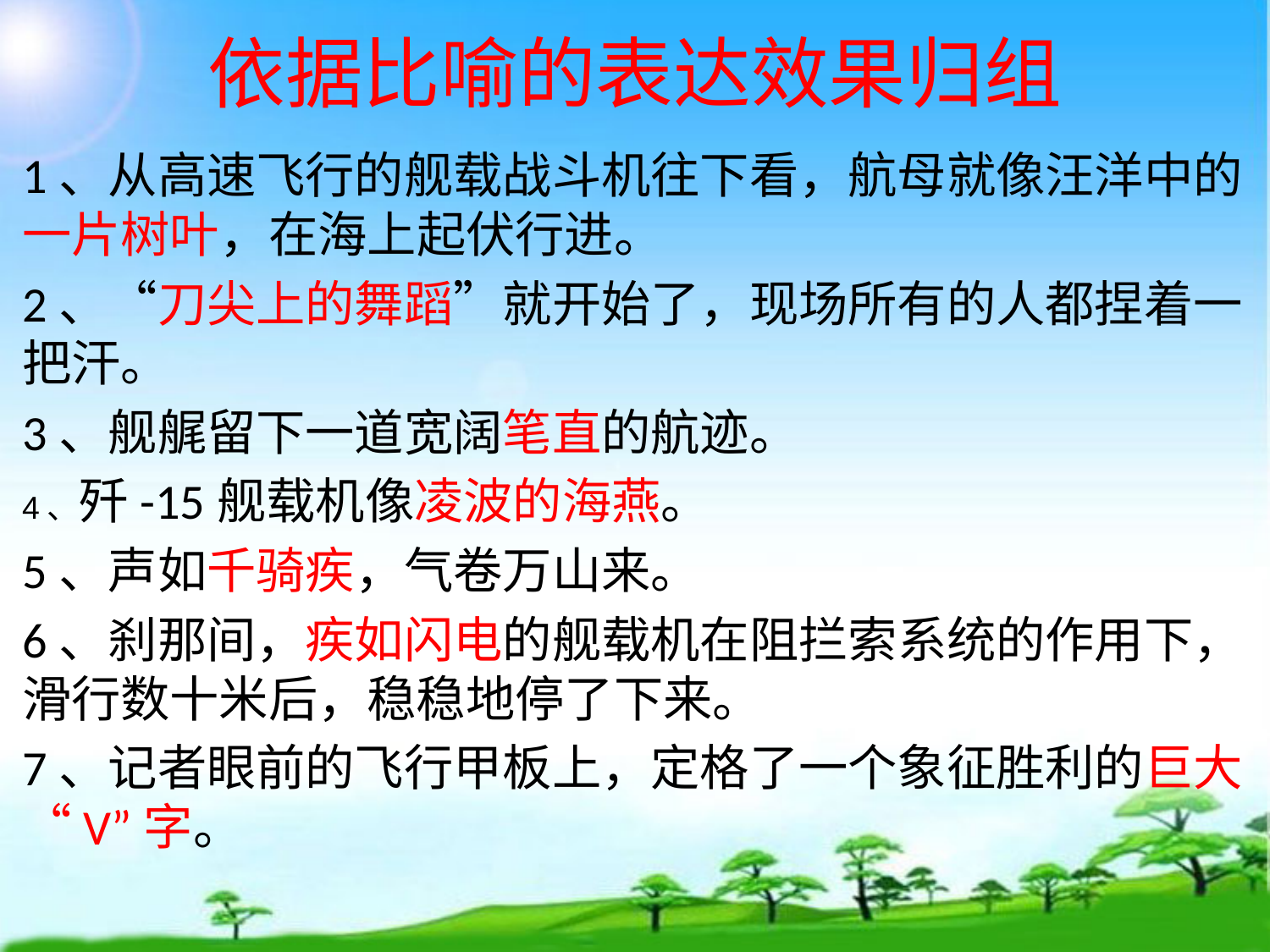

# 依据比喻的表达效果归组
1、从高速飞行的舰载战斗机往下看，航母就像汪洋中的一片树叶，在海上起伏行进。
2、“刀尖上的舞蹈”就开始了，现场所有的人都捏着一把汗。
3、舰艉留下一道宽阔笔直的航迹。
4、歼-15舰载机像凌波的海燕。
5、声如千骑疾，气卷万山来。
6、刹那间，疾如闪电的舰载机在阻拦索系统的作用下，滑行数十米后，稳稳地停了下来。
7、记者眼前的飞行甲板上，定格了一个象征胜利的巨大“V”字。